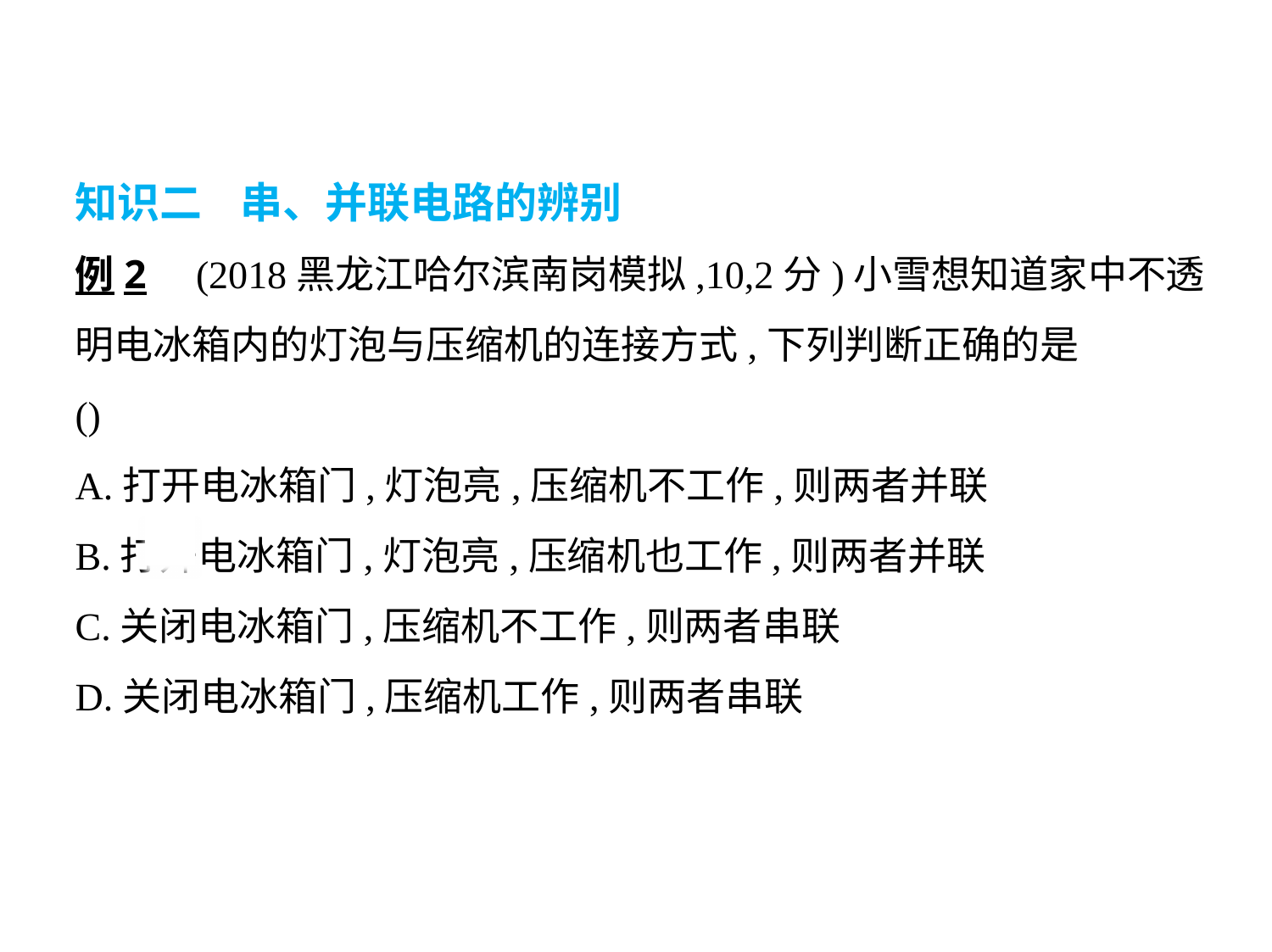

知识二    串、并联电路的辨别
例2    (2018黑龙江哈尔滨南岗模拟,10,2分)小雪想知道家中不透
明电冰箱内的灯泡与压缩机的连接方式,下列判断正确的是
()
A.打开电冰箱门,灯泡亮,压缩机不工作,则两者并联
B.打开电冰箱门,灯泡亮,压缩机也工作,则两者并联
C.关闭电冰箱门,压缩机不工作,则两者串联
D.关闭电冰箱门,压缩机工作,则两者串联